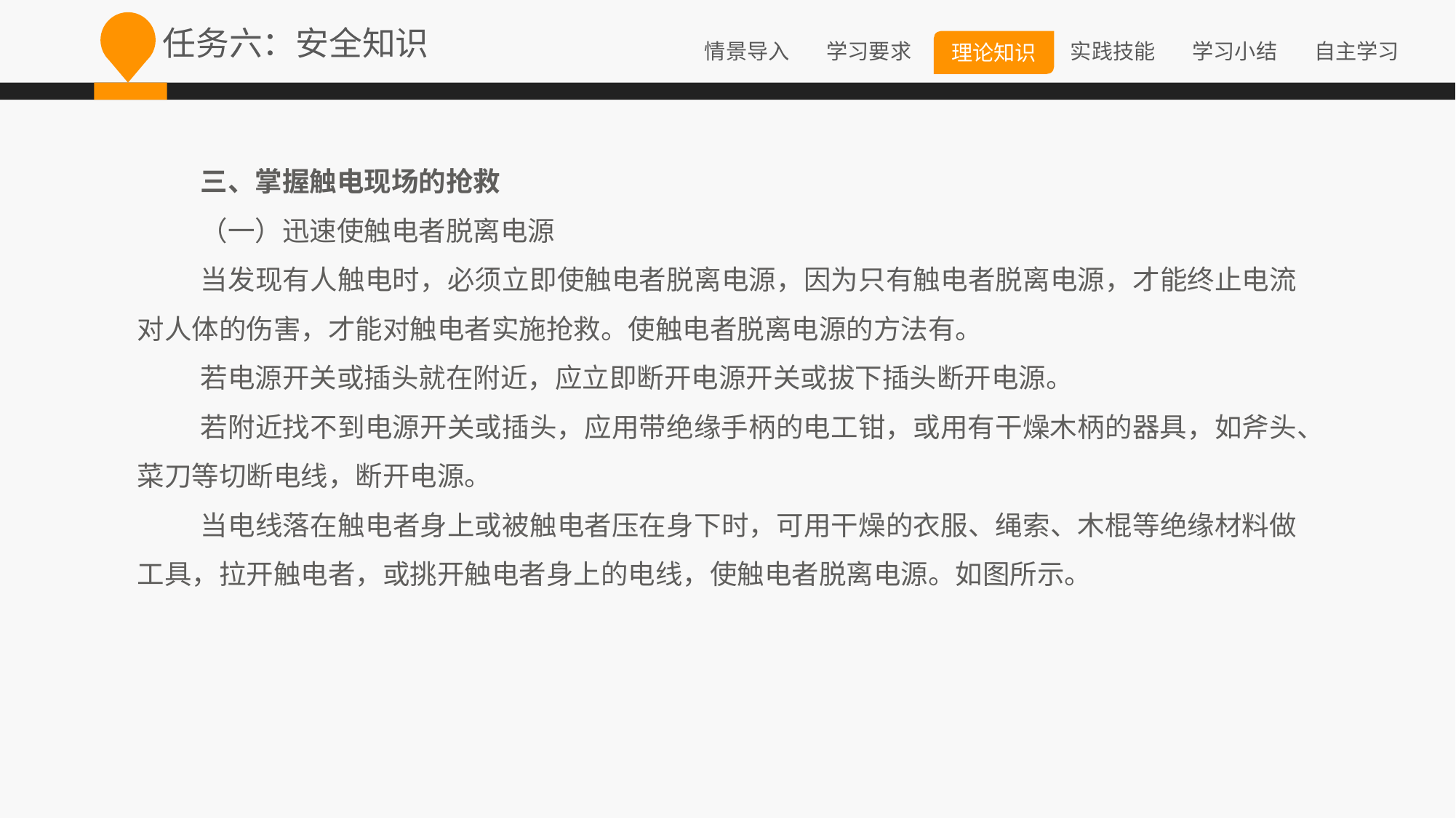

任务六：安全知识
三、掌握触电现场的抢救
（一）迅速使触电者脱离电源
当发现有人触电时，必须立即使触电者脱离电源，因为只有触电者脱离电源，才能终止电流对人体的伤害，才能对触电者实施抢救。使触电者脱离电源的方法有。
若电源开关或插头就在附近，应立即断开电源开关或拔下插头断开电源。
若附近找不到电源开关或插头，应用带绝缘手柄的电工钳，或用有干燥木柄的器具，如斧头、菜刀等切断电线，断开电源。
当电线落在触电者身上或被触电者压在身下时，可用干燥的衣服、绳索、木棍等绝缘材料做工具，拉开触电者，或挑开触电者身上的电线，使触电者脱离电源。如图所示。